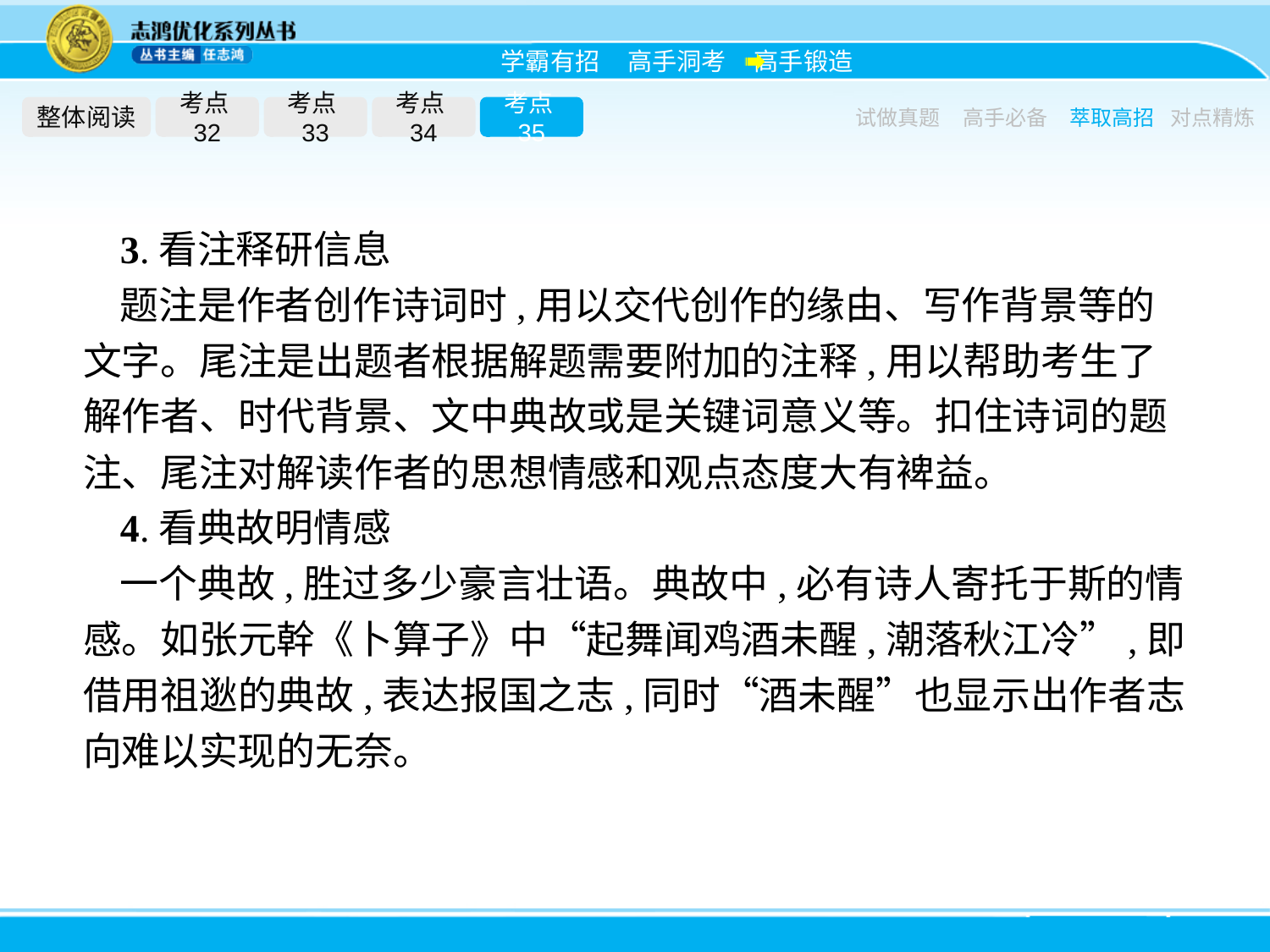

整体阅读
考点32
考点33
考点34
考点35
试做真题
高手必备
萃取高招
对点精炼
3.看注释研信息
题注是作者创作诗词时,用以交代创作的缘由、写作背景等的文字。尾注是出题者根据解题需要附加的注释,用以帮助考生了解作者、时代背景、文中典故或是关键词意义等。扣住诗词的题注、尾注对解读作者的思想情感和观点态度大有裨益。
4.看典故明情感
一个典故,胜过多少豪言壮语。典故中,必有诗人寄托于斯的情感。如张元幹《卜算子》中“起舞闻鸡酒未醒,潮落秋江冷”,即借用祖逖的典故,表达报国之志,同时“酒未醒”也显示出作者志向难以实现的无奈。